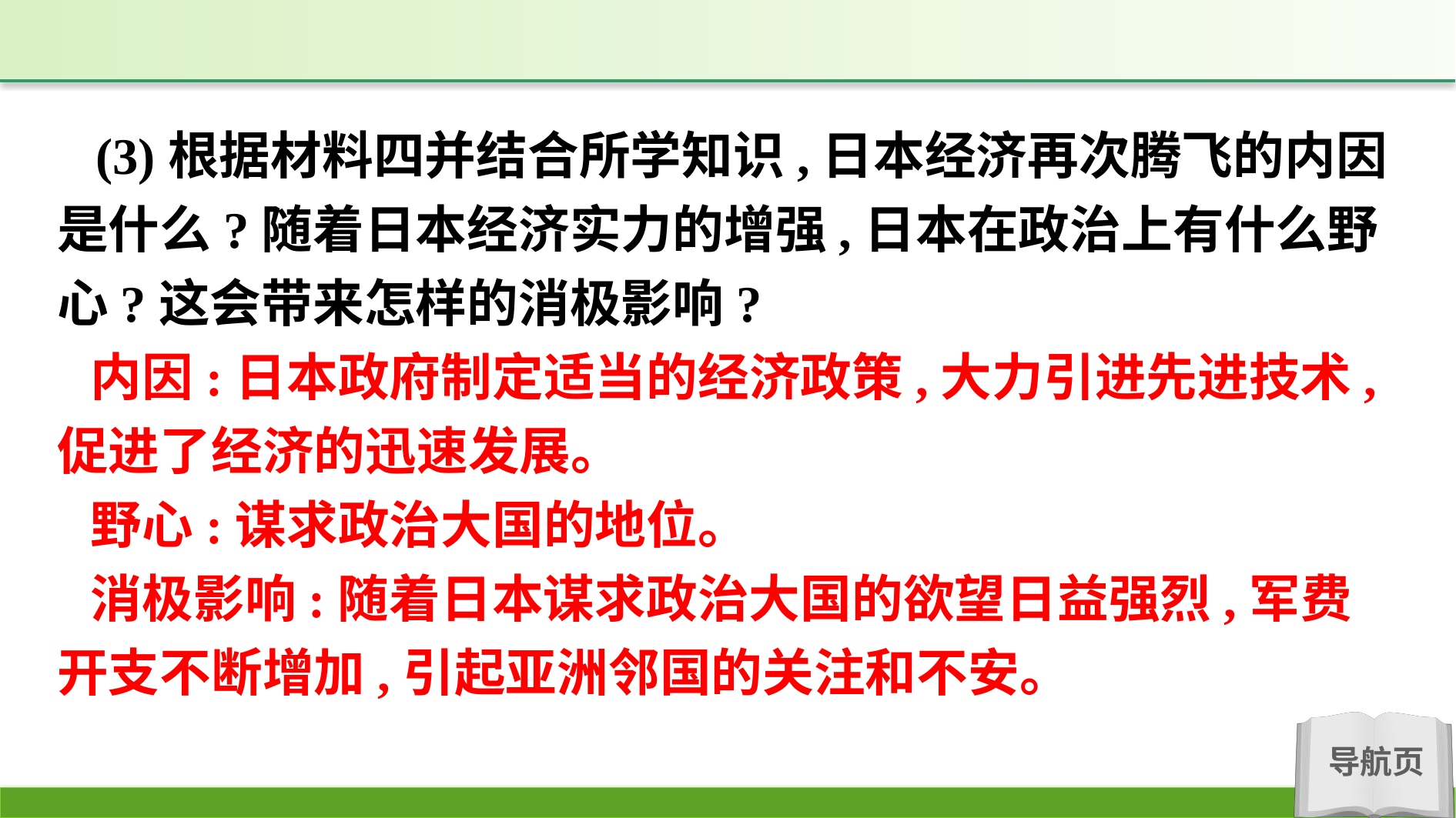

(3)根据材料四并结合所学知识,日本经济再次腾飞的内因是什么?随着日本经济实力的增强,日本在政治上有什么野心?这会带来怎样的消极影响?
内因:日本政府制定适当的经济政策,大力引进先进技术,促进了经济的迅速发展。
野心:谋求政治大国的地位。
消极影响:随着日本谋求政治大国的欲望日益强烈,军费开支不断增加,引起亚洲邻国的关注和不安。